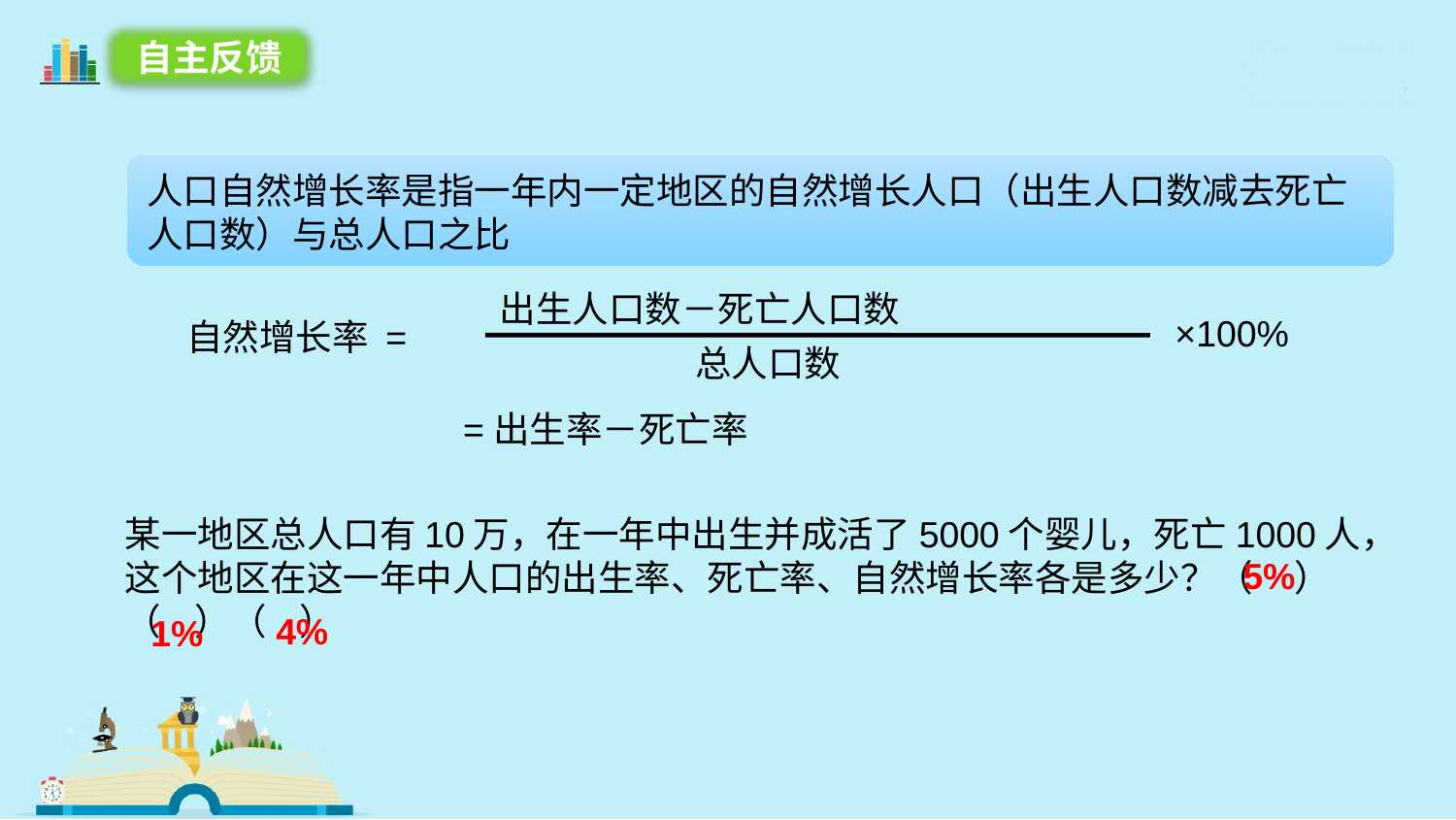

自主反馈
人口自然增长率是指一年内一定地区的自然增长人口（出生人口数减去死亡人口数）与总人口之比
出生人口数－死亡人口数
×100%
自然增长率 =
总人口数

=出生率－死亡率
某一地区总人口有10万，在一年中出生并成活了5000个婴儿，死亡1000人，这个地区在这一年中人口的出生率、死亡率、自然增长率各是多少？（     ）（    ）（    ）
5%
4%
1%